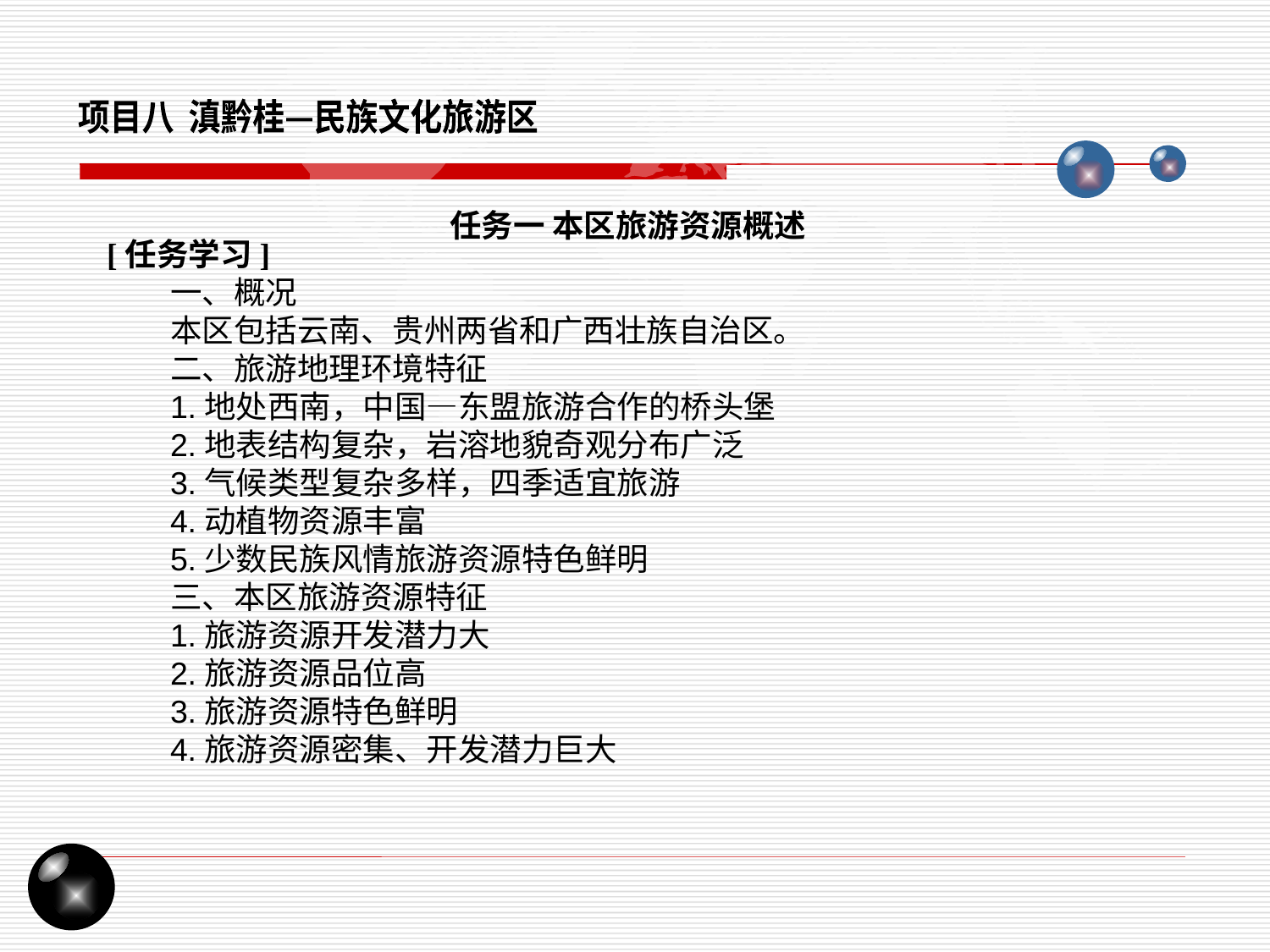

项目八  滇黔桂—民族文化旅游区
任务一 本区旅游资源概述

[任务学习]
一、概况
本区包括云南、贵州两省和广西壮族自治区。
二、旅游地理环境特征
1.地处西南，中国—东盟旅游合作的桥头堡
2.地表结构复杂，岩溶地貌奇观分布广泛
3.气候类型复杂多样，四季适宜旅游
4.动植物资源丰富
5.少数民族风情旅游资源特色鲜明
三、本区旅游资源特征
1.旅游资源开发潜力大
2.旅游资源品位高
3.旅游资源特色鲜明
4.旅游资源密集、开发潜力巨大